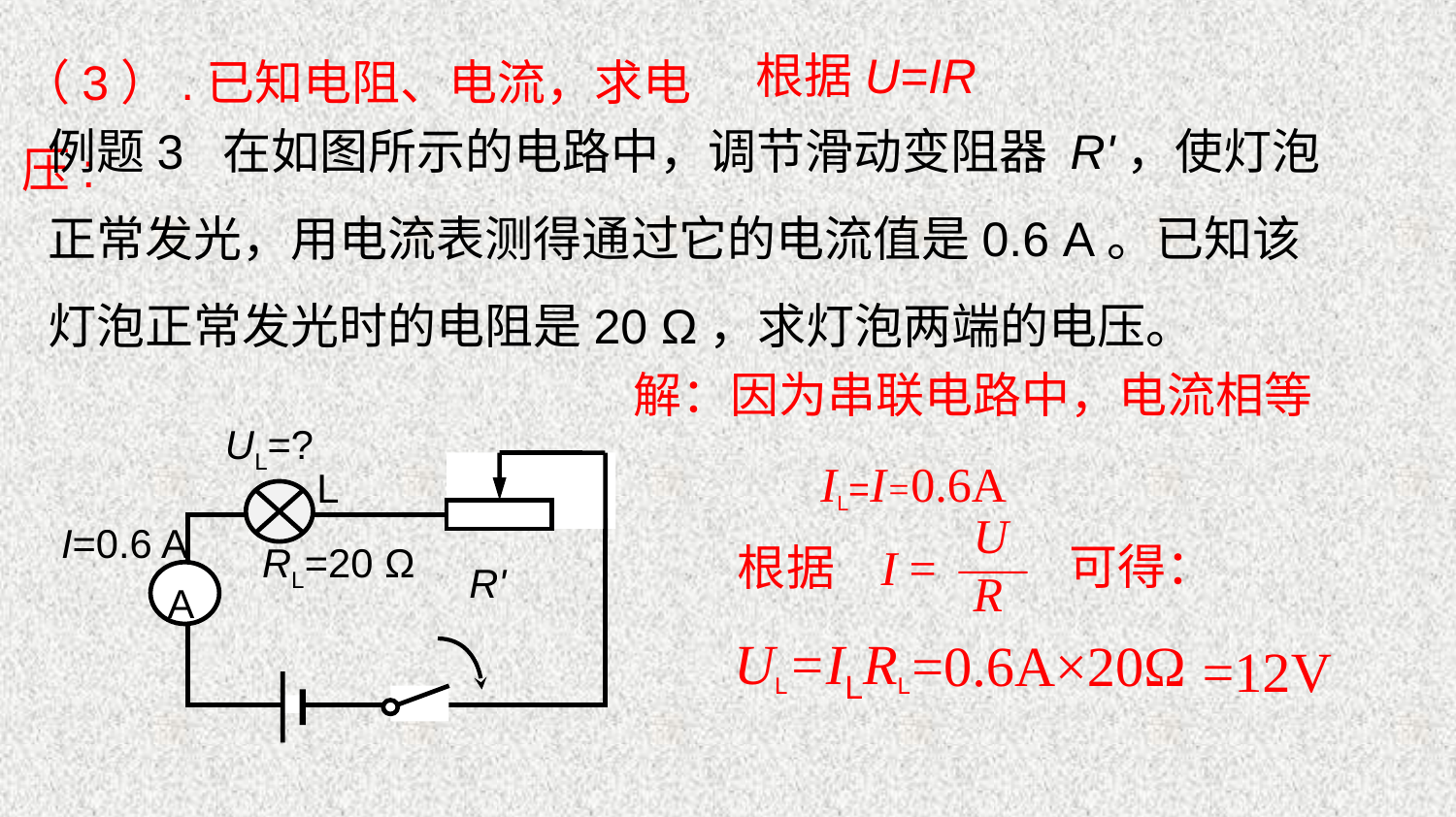

（3）.已知电阻、电流，求电压:
根据U=IR
例题3  在如图所示的电路中，调节滑动变阻器 R'，使灯泡正常发光，用电流表测得通过它的电流值是0.6 A。已知该灯泡正常发光时的电阻是20 Ω，求灯泡两端的电压。
解：因为串联电路中，电流相等
U
R
根据
I =

可得：
UL=ILRL
=0.6A×20Ω
=12V
IL=I=0.6A
UL=?

L

R'
A

I=0.6 A
RL=20 Ω